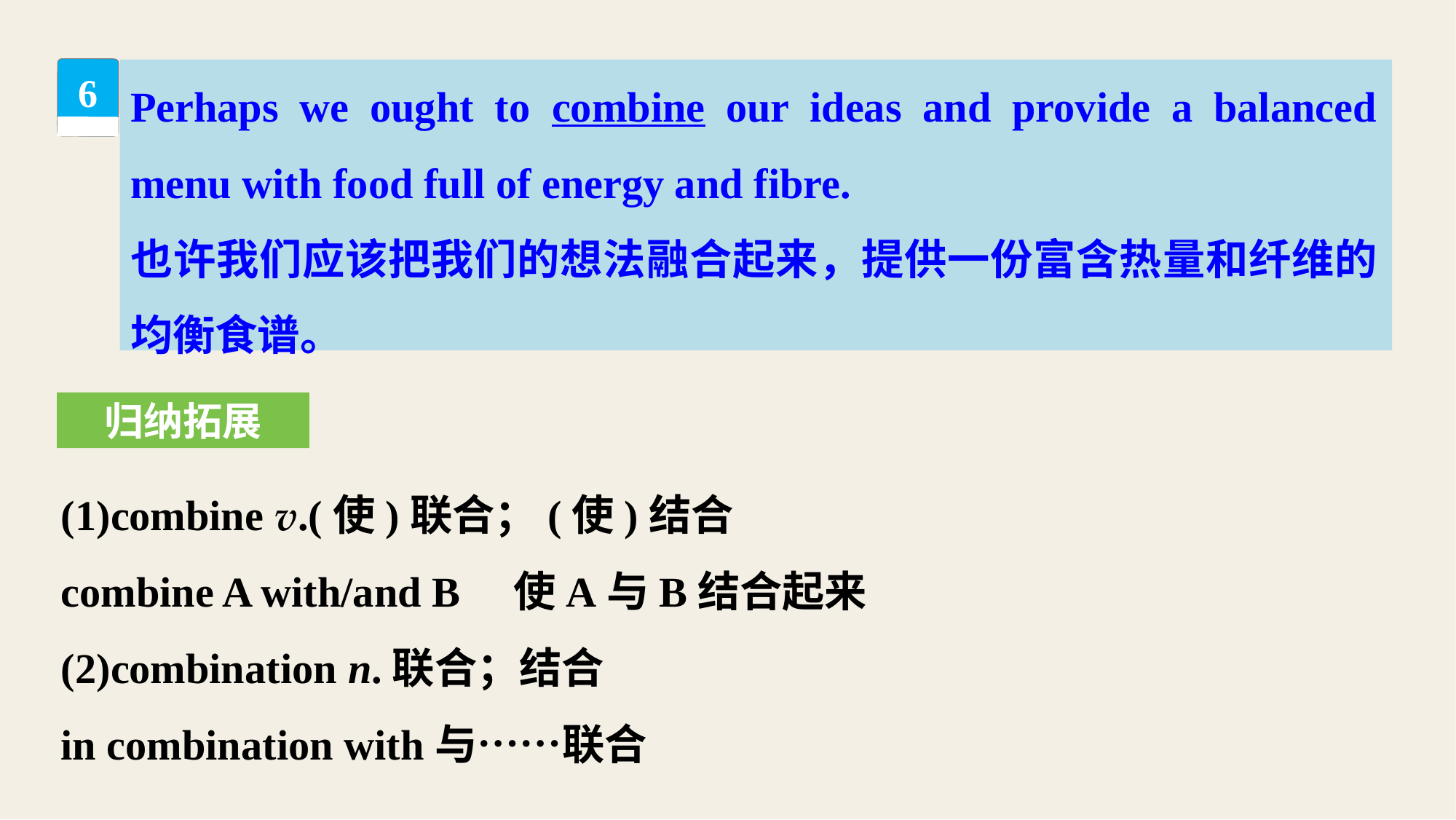

Perhaps we ought to combine our ideas and provide a balanced menu with food full of energy and fibre.
也许我们应该把我们的想法融合起来，提供一份富含热量和纤维的均衡食谱。

6

归纳拓展
(1)combine v.(使)联合；(使)结合
combine A with/and B　使A与B结合起来
(2)combination n.联合；结合
in combination with与……联合